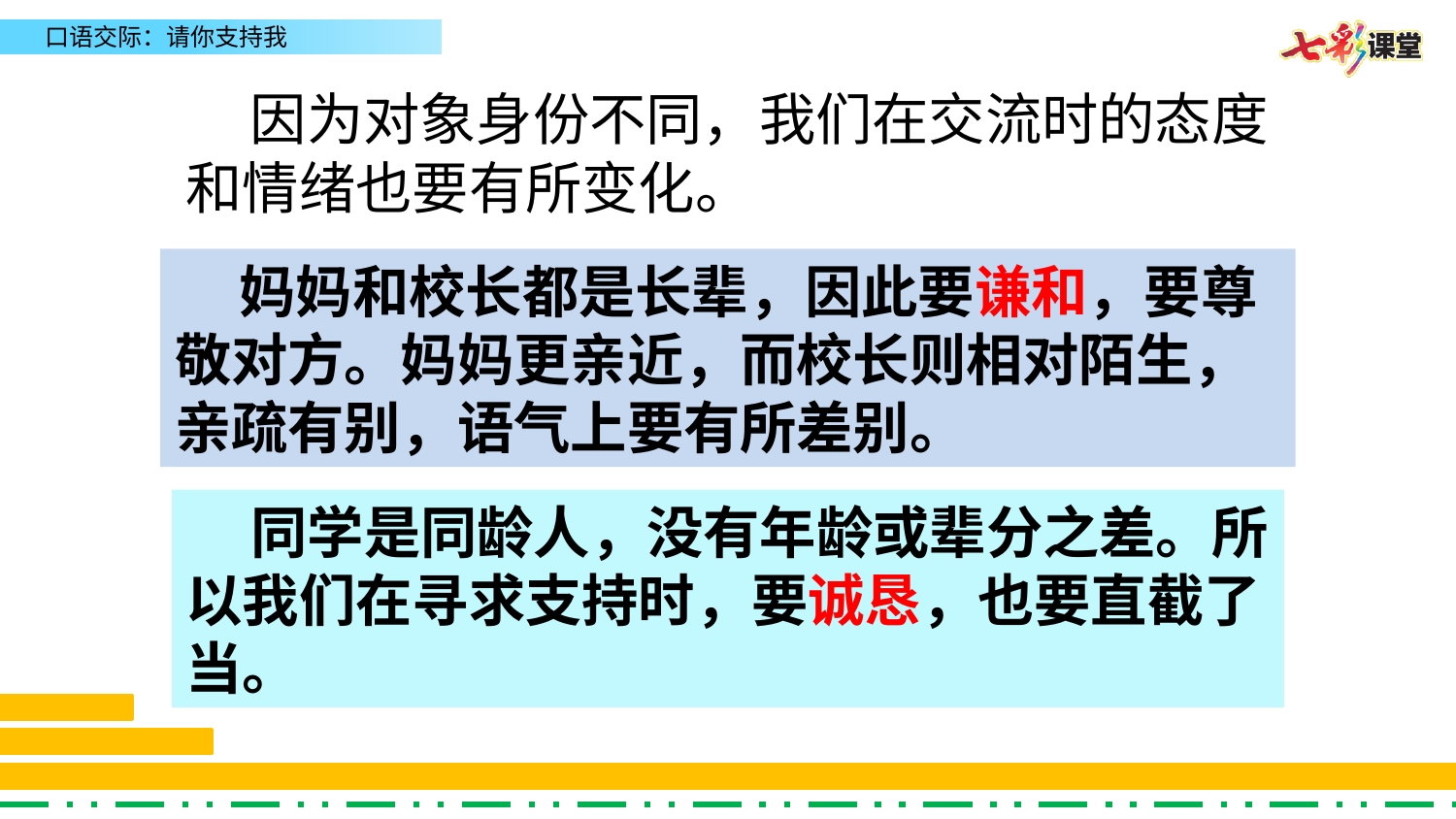

因为对象身份不同，我们在交流时的态度和情绪也要有所变化。
    妈妈和校长都是长辈，因此要谦和，要尊敬对方。妈妈更亲近，而校长则相对陌生，亲疏有别，语气上要有所差别。
    同学是同龄人，没有年龄或辈分之差。所以我们在寻求支持时，要诚恳，也要直截了当。